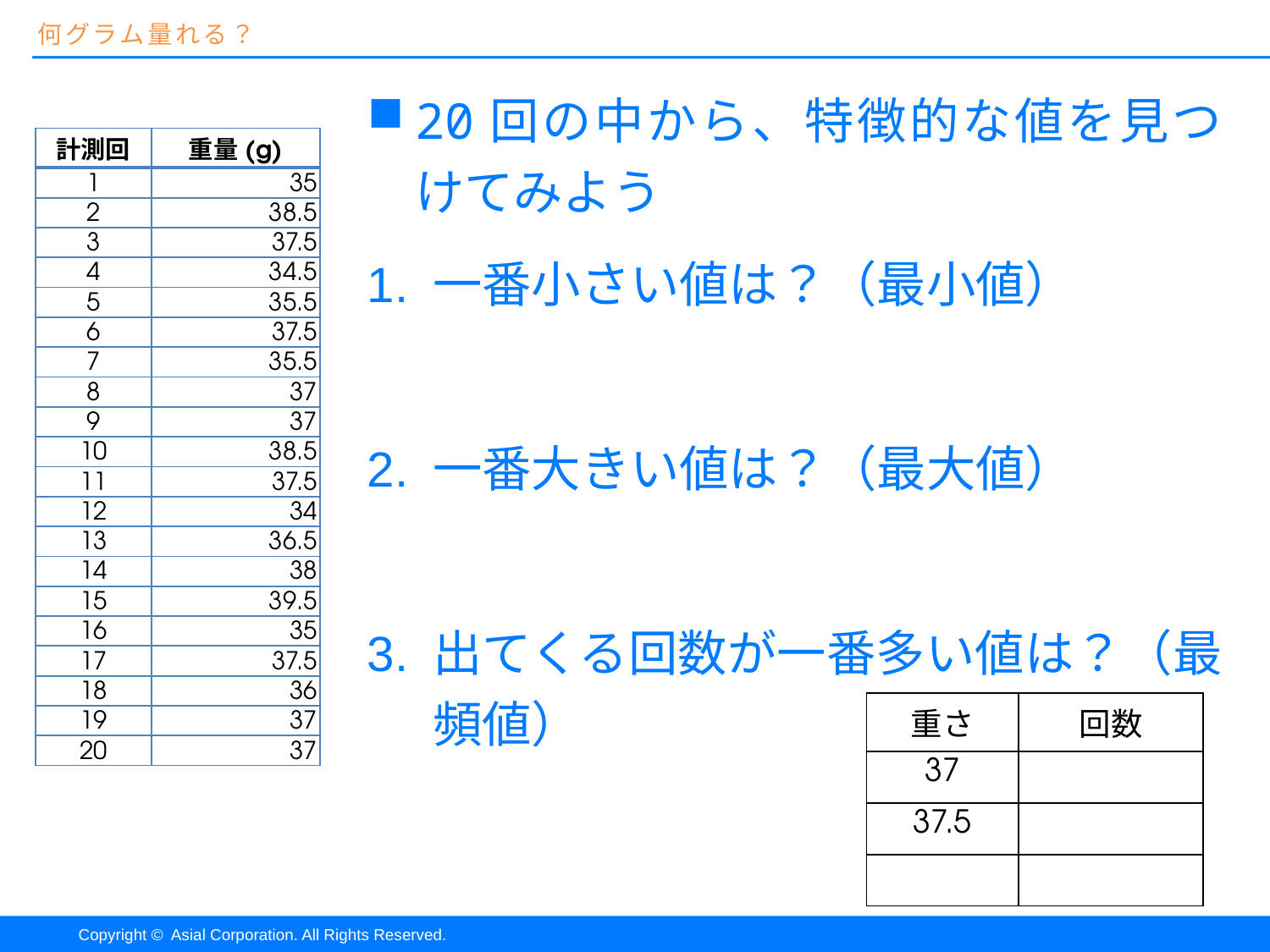

# 何グラム量れる？

20回の中から、特徴的な値を見つけてみよう
一番小さい値は？（最小値）

一番大きい値は？（最大値）

出てくる回数が一番多い値は？（最頻値）
| 計測回 | 重量(g) |
| --- | --- |
| 1 | 35 |
| 2 | 38.5 |
| 3 | 37.5 |
| 4 | 34.5 |
| 5 | 35.5 |
| 6 | 37.5 |
| 7 | 35.5 |
| 8 | 37 |
| 9 | 37 |
| 10 | 38.5 |
| 11 | 37.5 |
| 12 | 34 |
| 13 | 36.5 |
| 14 | 38 |
| 15 | 39.5 |
| 16 | 35 |
| 17 | 37.5 |
| 18 | 36 |
| 19 | 37 |
| 20 | 37 |
| 重さ | 回数 |
| --- | --- |
| 37 |  |
| 37.5 |  |
|  |  |